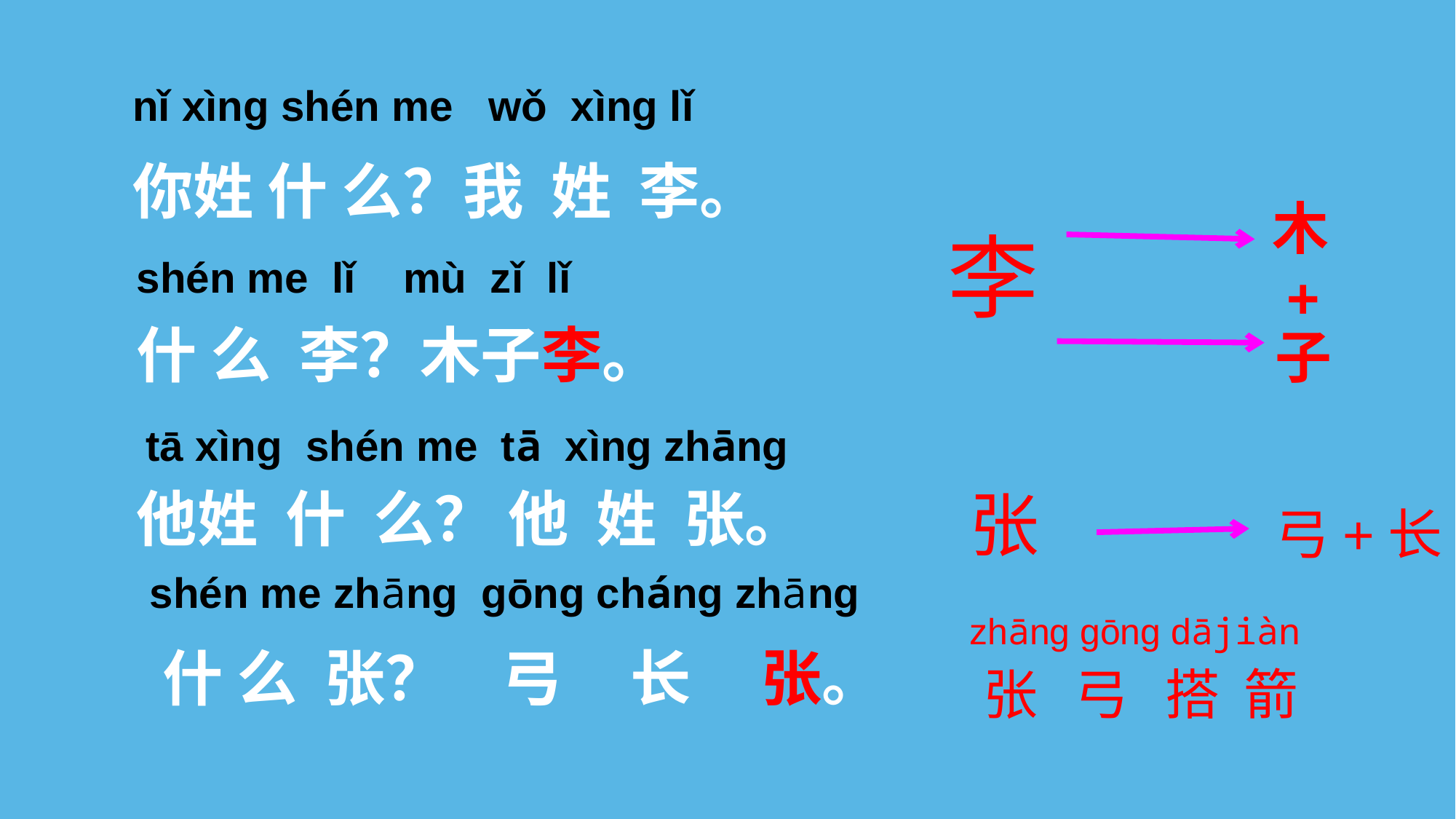

nǐ xìnɡ shén me   wǒ  xìnɡ lǐ
shén me  lǐ    mù  zǐ  lǐ
什 么  李？木子李。
tā xìnɡ  shén me  tā  xìnɡ zhānɡ
他姓  什  么？ 他  姓  张。
你姓 什 么？我  姓  李。

木
子
李
+

张
弓+长
shén me zhānɡ  ɡōnɡ chánɡ zhānɡ
zhāng gōng dājiàn
什 么  张？    弓     长     张。
张   弓   搭  箭